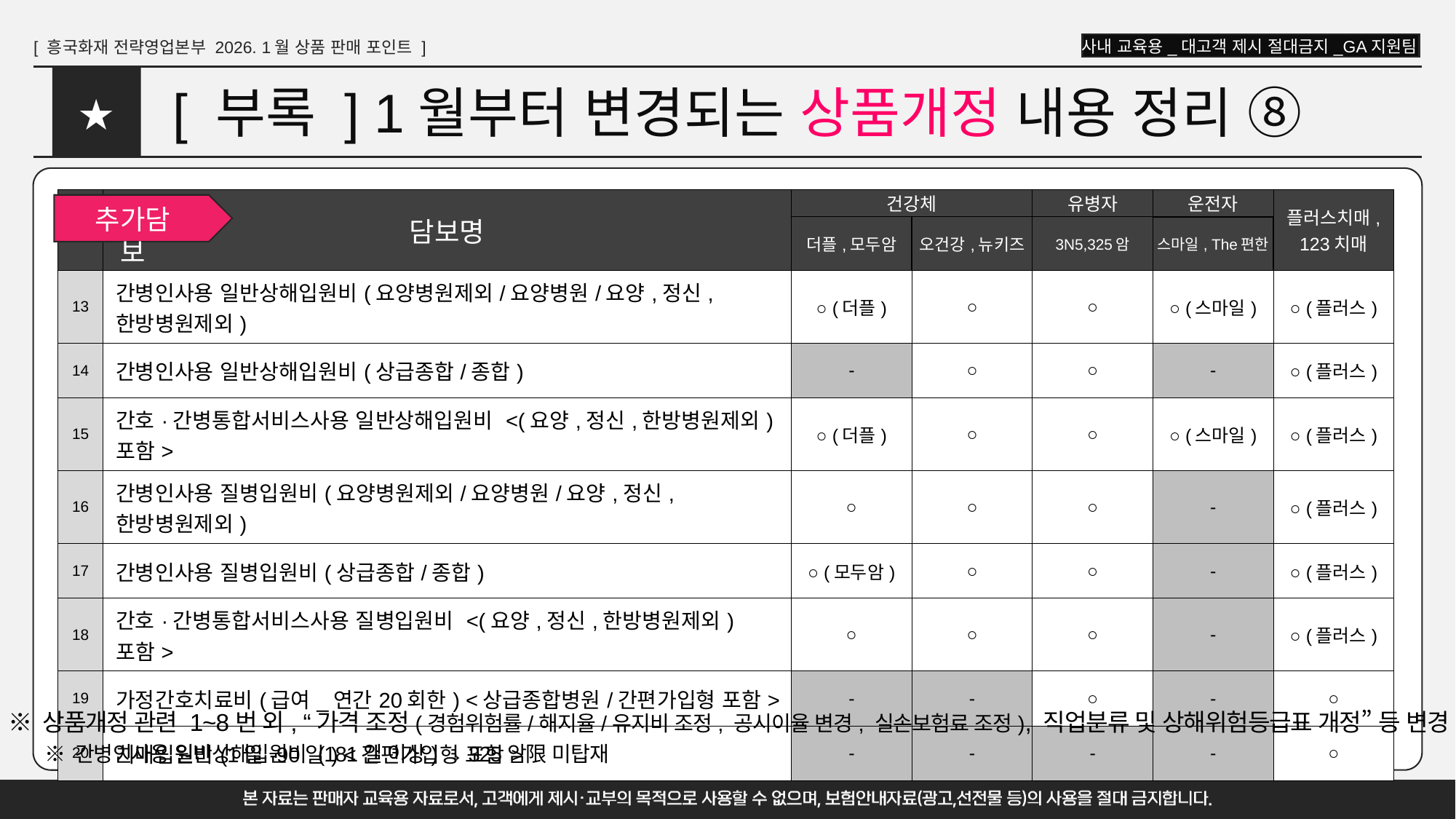

# [ 부록 ] 1월부터 변경되는 상품개정 내용 정리 ⑧
★
|  | 담보명 | 건강체 |  | 유병자 | 운전자 | 플러스치매, 123치매 |
| --- | --- | --- | --- | --- | --- | --- |
|  |  | 더플,모두암 | 오건강,뉴키즈 | 3N5,325암 | 스마일, The편한 |  |
| 13 | 간병인사용 일반상해입원비(요양병원제외/요양병원/요양,정신,한방병원제외) | ○ (더플) | ○ | ○ | ○ (스마일) | ○ (플러스) |
| 14 | 간병인사용 일반상해입원비(상급종합/종합) | - | ○ | ○ | - | ○ (플러스) |
| 15 | 간호·간병통합서비스사용 일반상해입원비 <(요양,정신,한방병원제외) 포함> | ○ (더플) | ○ | ○ | ○ (스마일) | ○ (플러스) |
| 16 | 간병인사용 질병입원비(요양병원제외/요양병원/요양,정신,한방병원제외) | ○ | ○ | ○ | - | ○ (플러스) |
| 17 | 간병인사용 질병입원비(상급종합/종합) | ○ (모두암) | ○ | ○ | - | ○ (플러스) |
| 18 | 간호·간병통합서비스사용 질병입원비 <(요양,정신,한방병원제외) 포함> | ○ | ○ | ○ | - | ○ (플러스) |
| 19 | 가정간호치료비(급여\_연간20회한) <상급종합병원/간편가입형 포함> | - | - | ○ | - | ○ |
| 20 | 치매입원비(1일-90일) <간편가입형 포함> | - | - | - | - | ○ |

추가담보
※ 상품개정 관련 1~8번 외, “가격 조정(경험위험률/해지율/유지비 조정, 공시이율 변경, 실손보험료 조정), 직업분류 및 상해위험등급표 개정” 등 변경
※ 간병인사용 일반상해입원비 (181일 이상) → 325암限 미탑재